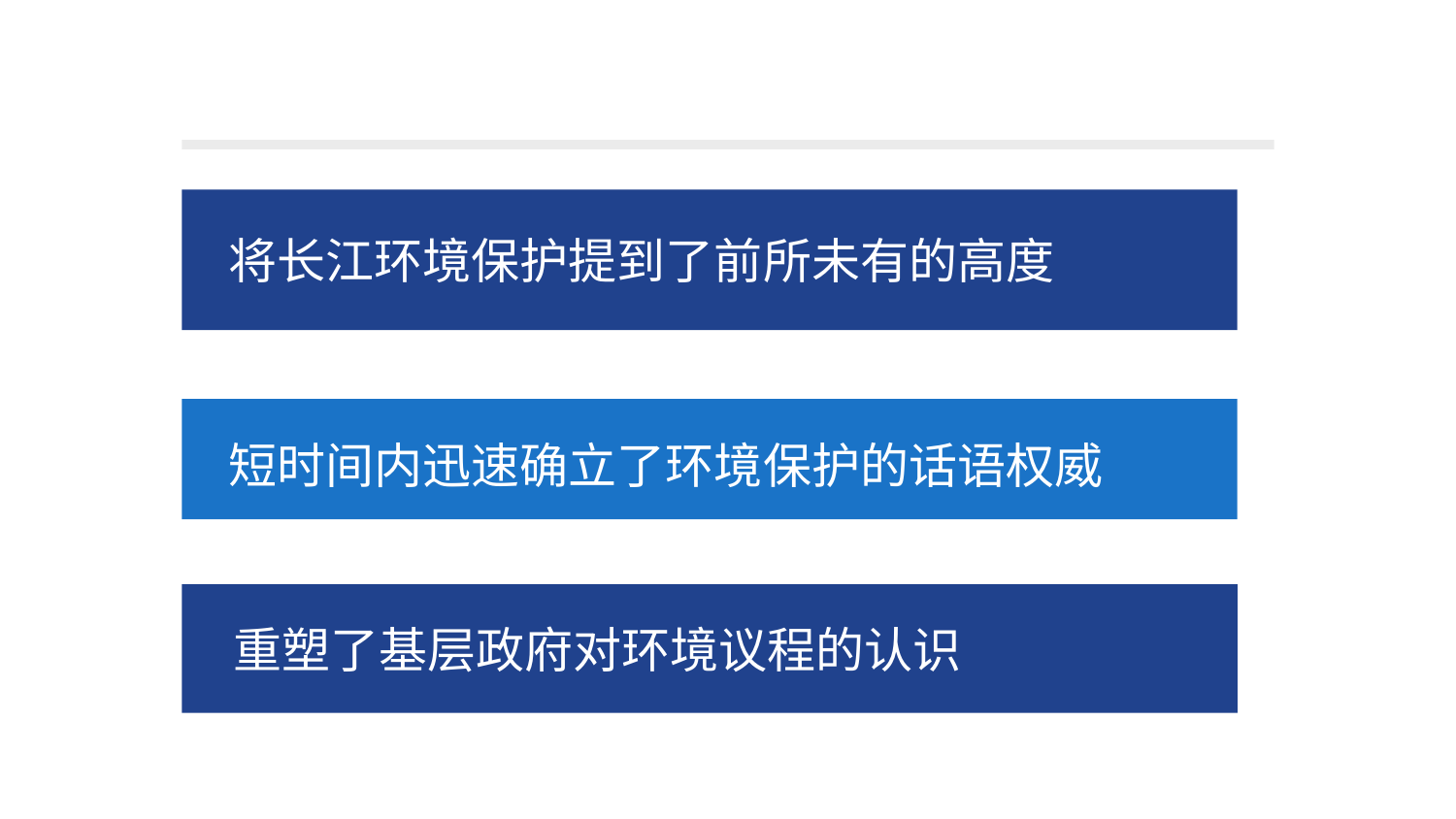

将长江环境保护提到了前所未有的高度

短时间内迅速确立了环境保护的话语权威

重塑了基层政府对环境议程的认识